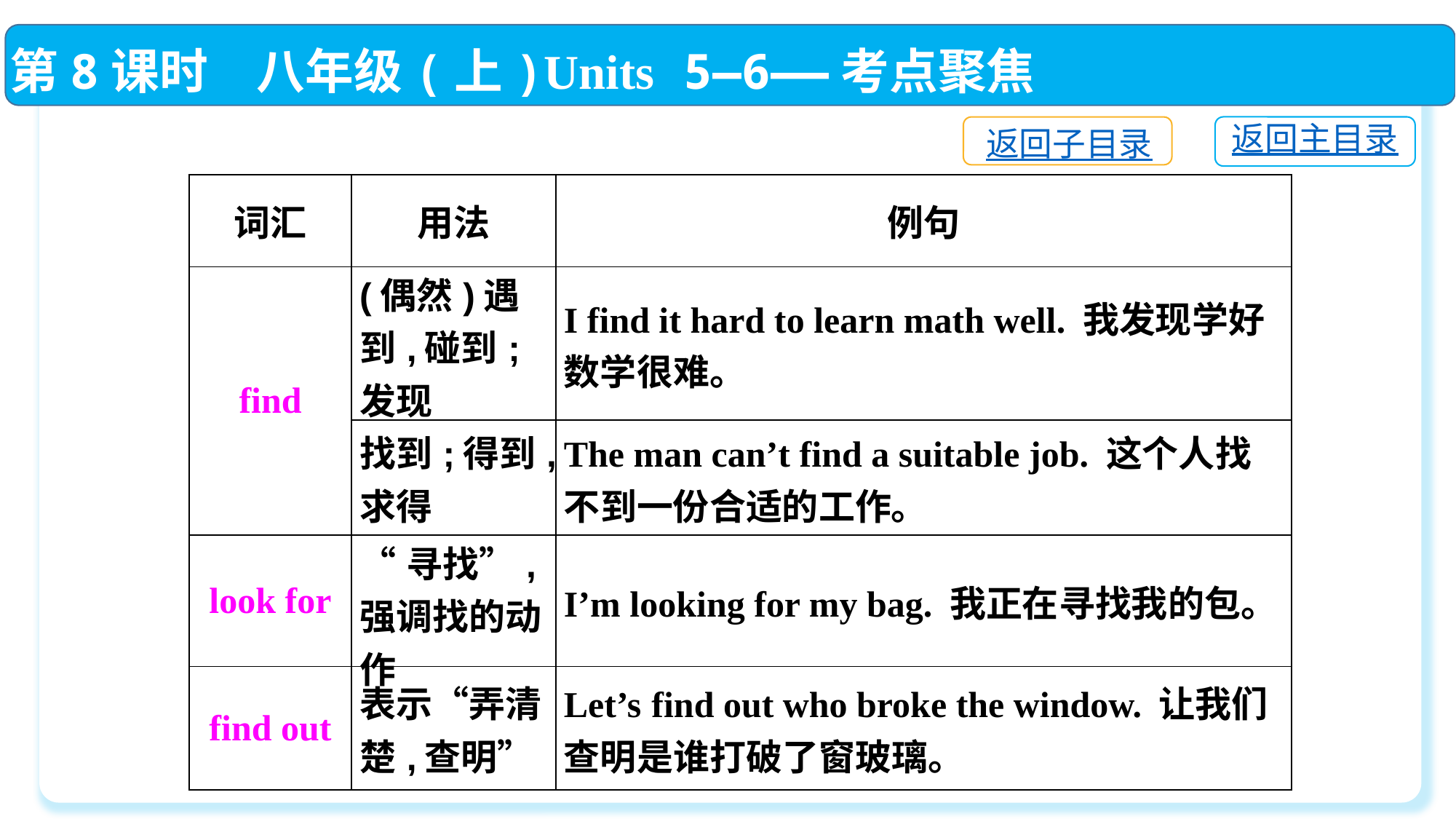

第8课时　八年级(上)Units 5—6——考点聚焦

返回主目录

返回子目录
| 词汇 | 用法 | 例句 |
| --- | --- | --- |
| find | (偶然)遇到,碰到;发现 | I find it hard to learn math well. 我发现学好数学很难。 |
|  | 找到;得到,求得 | The man can’t find a suitable job. 这个人找不到一份合适的工作。 |
| look for | “寻找”,强调找的动作 | I’m looking for my bag. 我正在寻找我的包。 |
| find out | 表示“弄清楚,查明” | Let’s find out who broke the window. 让我们查明是谁打破了窗玻璃。 |